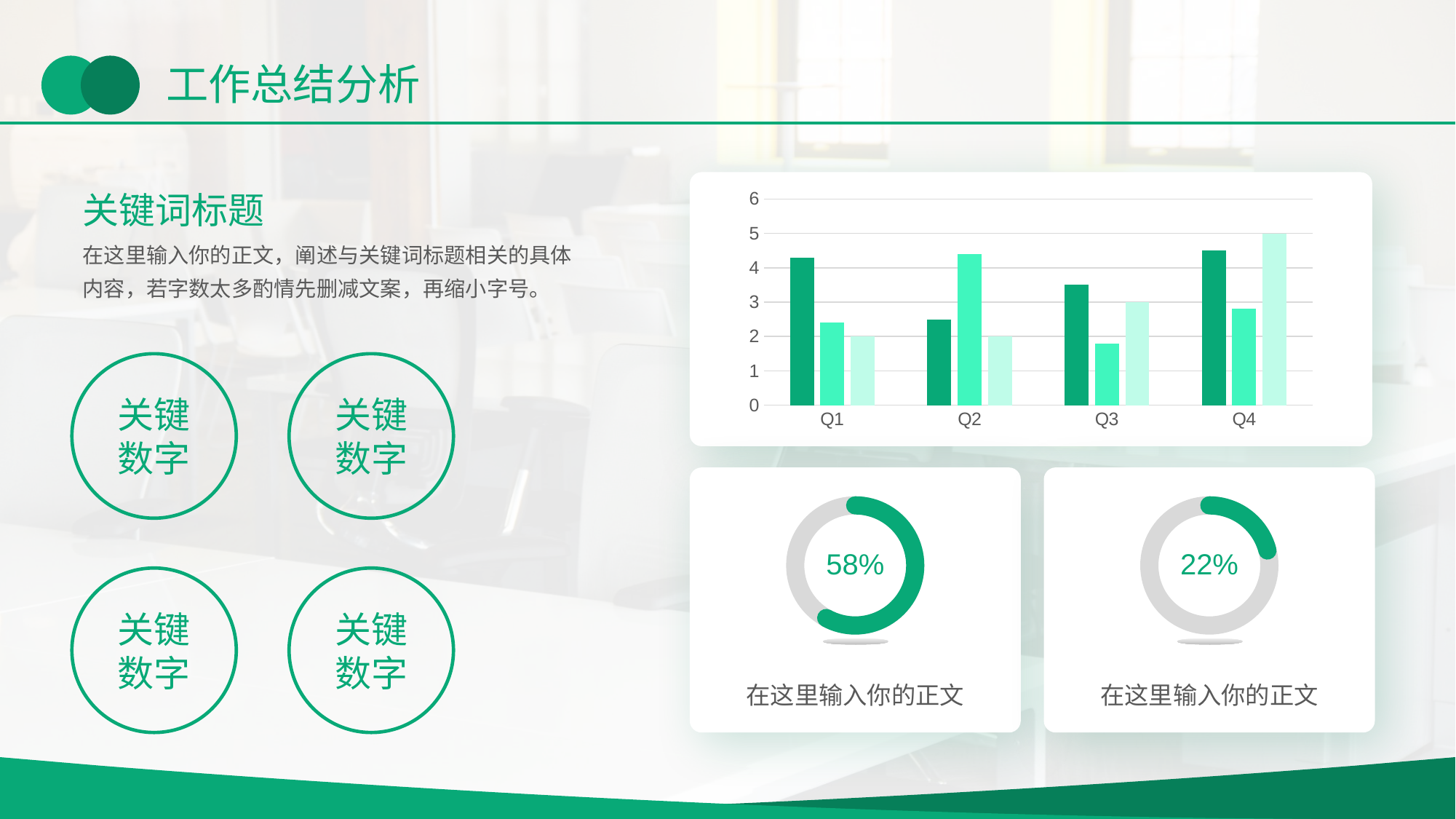

# 工作总结分析

关键词标题
在这里输入你的正文，阐述与关键词标题相关的具体内容，若字数太多酌情先删减文案，再缩小字号。

### Chart

| Category | 系列 1 | 系列 2 | 系列 3 |
|---|---|---|---|
| Q1 | 4.3 | 2.4 | 2.0 |
| Q2 | 2.5 | 4.4 | 2.0 |
| Q3 | 3.5 | 1.8 | 3.0 |
| Q4 | 4.5 | 2.8 | 5.0 |
关键
数字
关键
数字
关键
数字
关键
数字

58%
22%
在这里输入你的正文
在这里输入你的正文